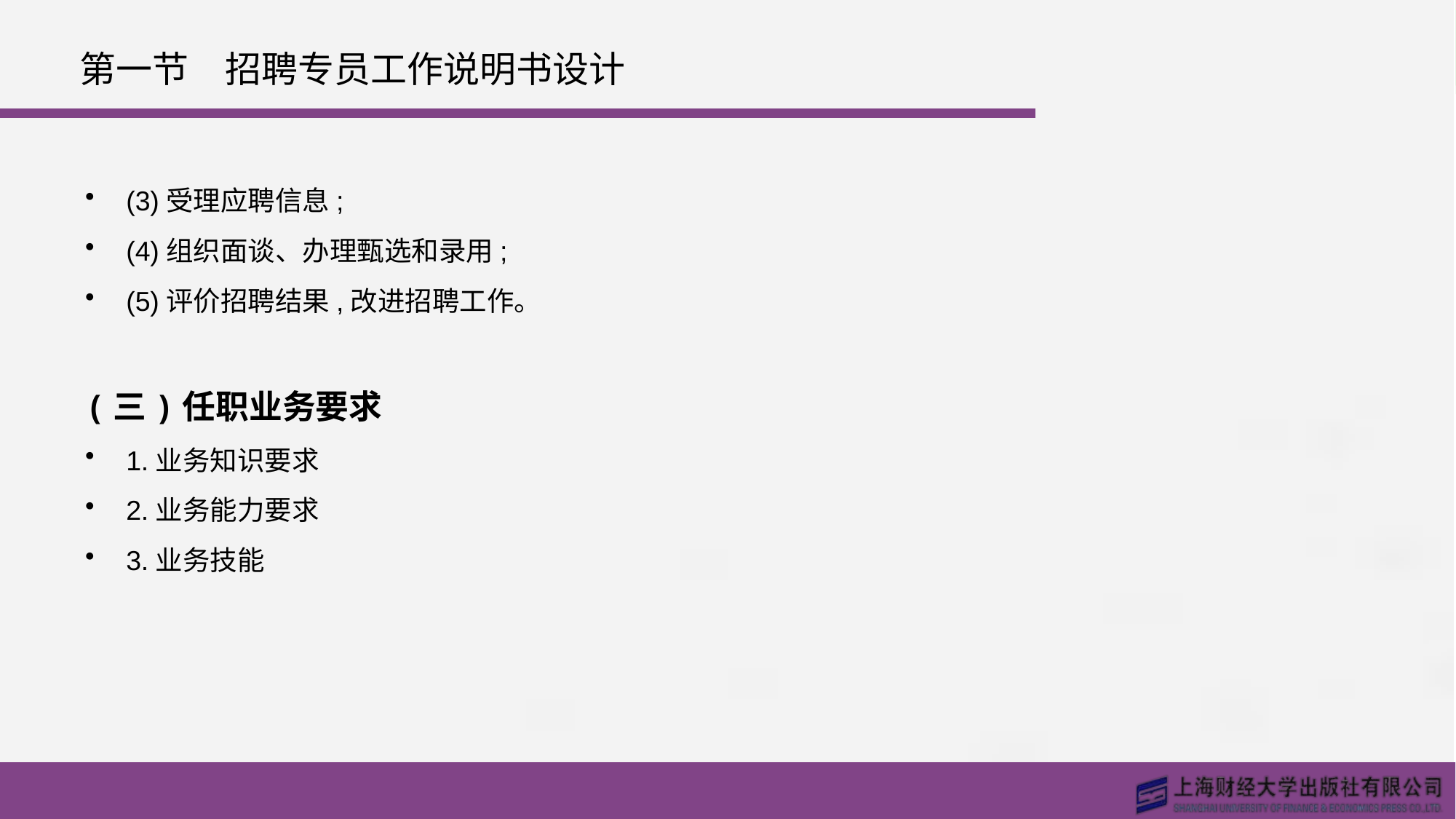

# 第一节　招聘专员工作说明书设计
(3)受理应聘信息;
(4)组织面谈、办理甄选和录用;
(5)评价招聘结果,改进招聘工作。

(三)任职业务要求
1.业务知识要求
2.业务能力要求
3.业务技能